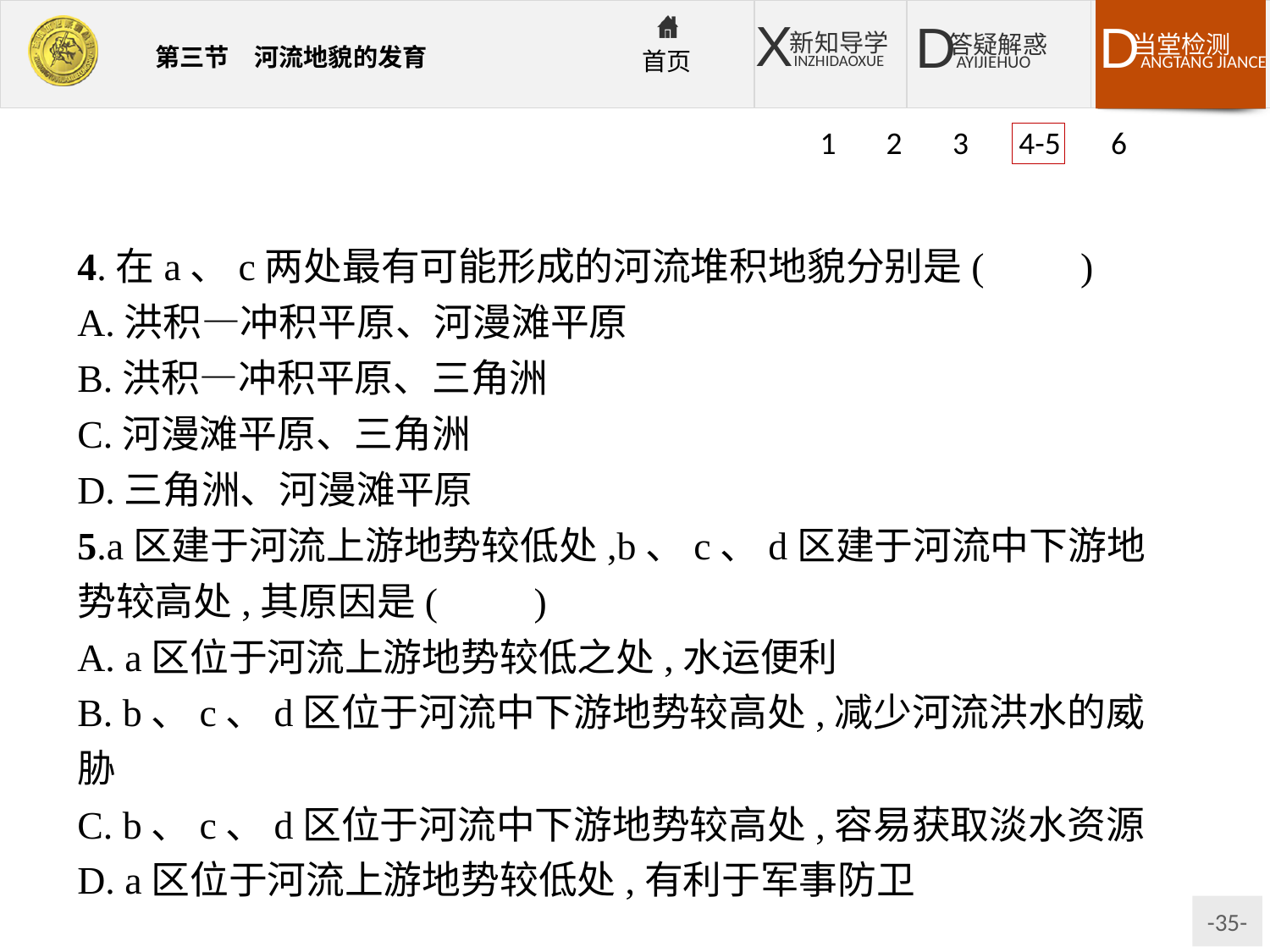

1       2       3       4-5       6

4.在a、c两处最有可能形成的河流堆积地貌分别是(　　)
A.洪积—冲积平原、河漫滩平原
B.洪积—冲积平原、三角洲
C.河漫滩平原、三角洲
D.三角洲、河漫滩平原
5.a区建于河流上游地势较低处,b、c、d区建于河流中下游地势较高处,其原因是(　　)
A. a区位于河流上游地势较低之处,水运便利
B. b、c、d区位于河流中下游地势较高处,减少河流洪水的威胁
C. b、c、d区位于河流中下游地势较高处,容易获取淡水资源
D. a区位于河流上游地势较低处,有利于军事防卫